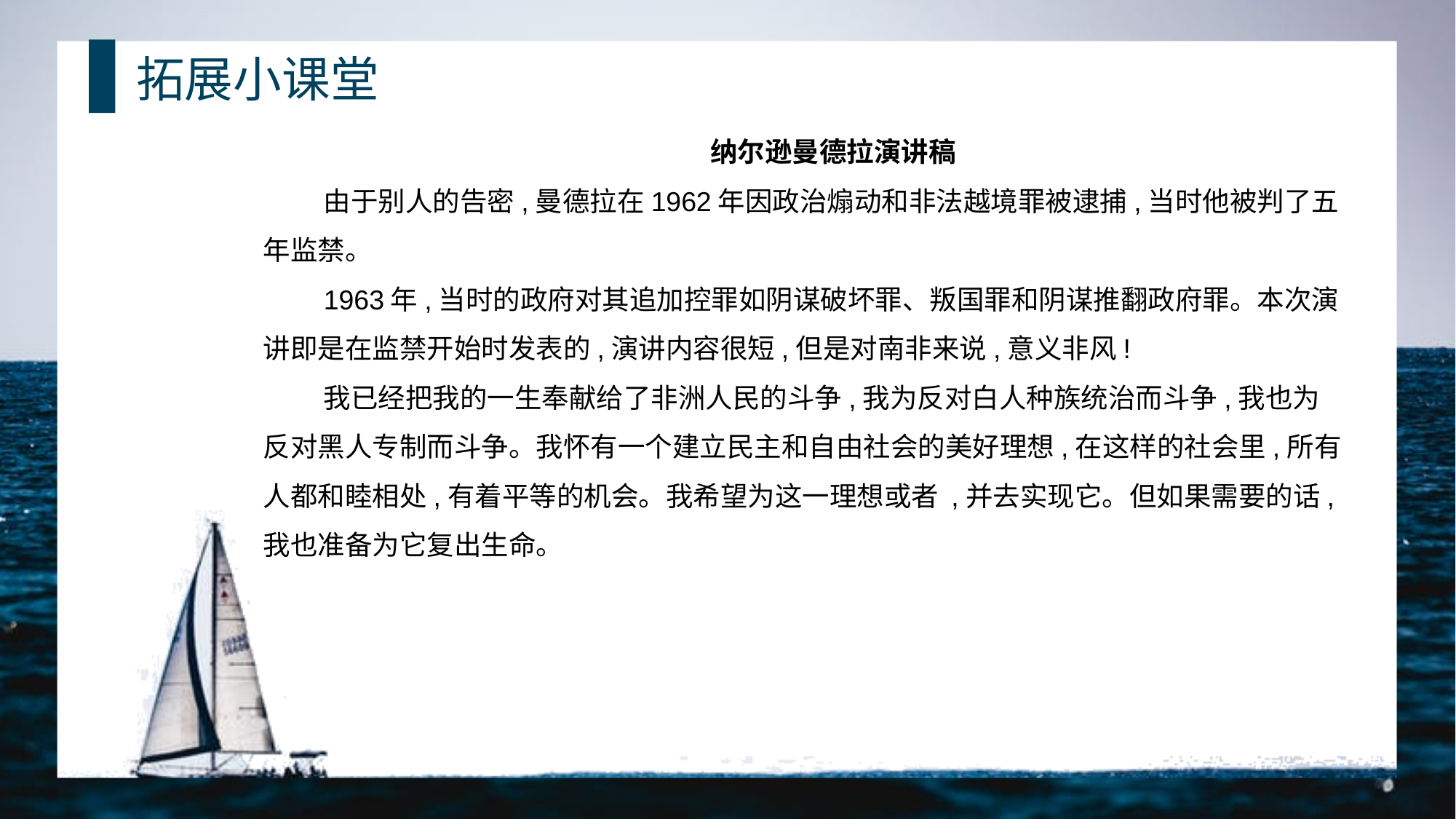

拓展小课堂
纳尔逊曼德拉演讲稿
由于别人的告密,曼德拉在1962年因政治煽动和非法越境罪被逮捕,当时他被判了五年监禁。
1963年,当时的政府对其追加控罪如阴谋破坏罪、叛国罪和阴谋推翻政府罪。本次演讲即是在监禁开始时发表的,演讲内容很短,但是对南非来说,意义非风!
我已经把我的一生奉献给了非洲人民的斗争,我为反对白人种族统治而斗争,我也为反对黑人专制而斗争。我怀有一个建立民主和自由社会的美好理想,在这样的社会里,所有人都和睦相处,有着平等的机会。我希望为这一理想或者 ,并去实现它。但如果需要的话,我也准备为它复出生命。